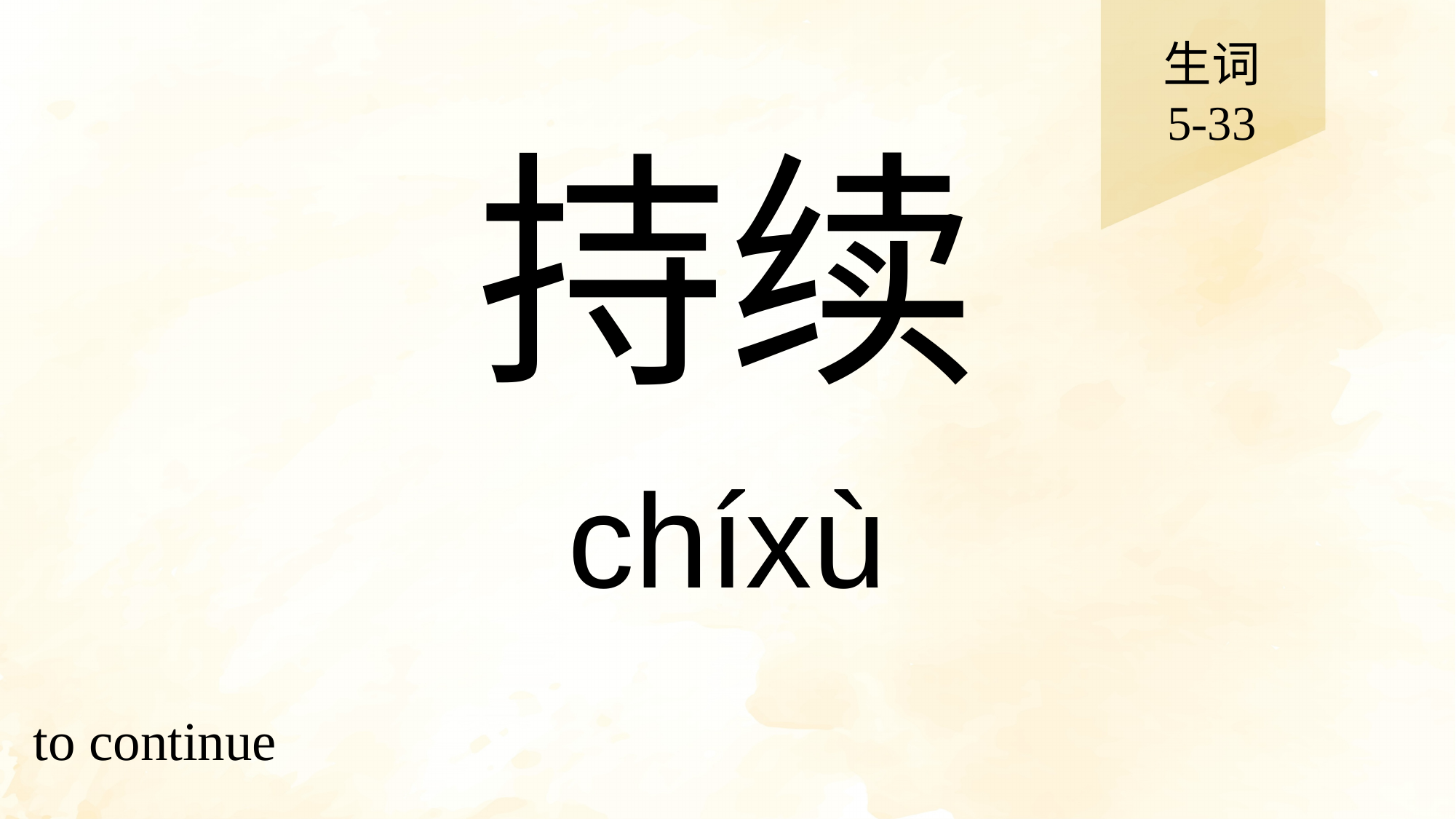

生词
5-33
# 持续
chíxù
to continue